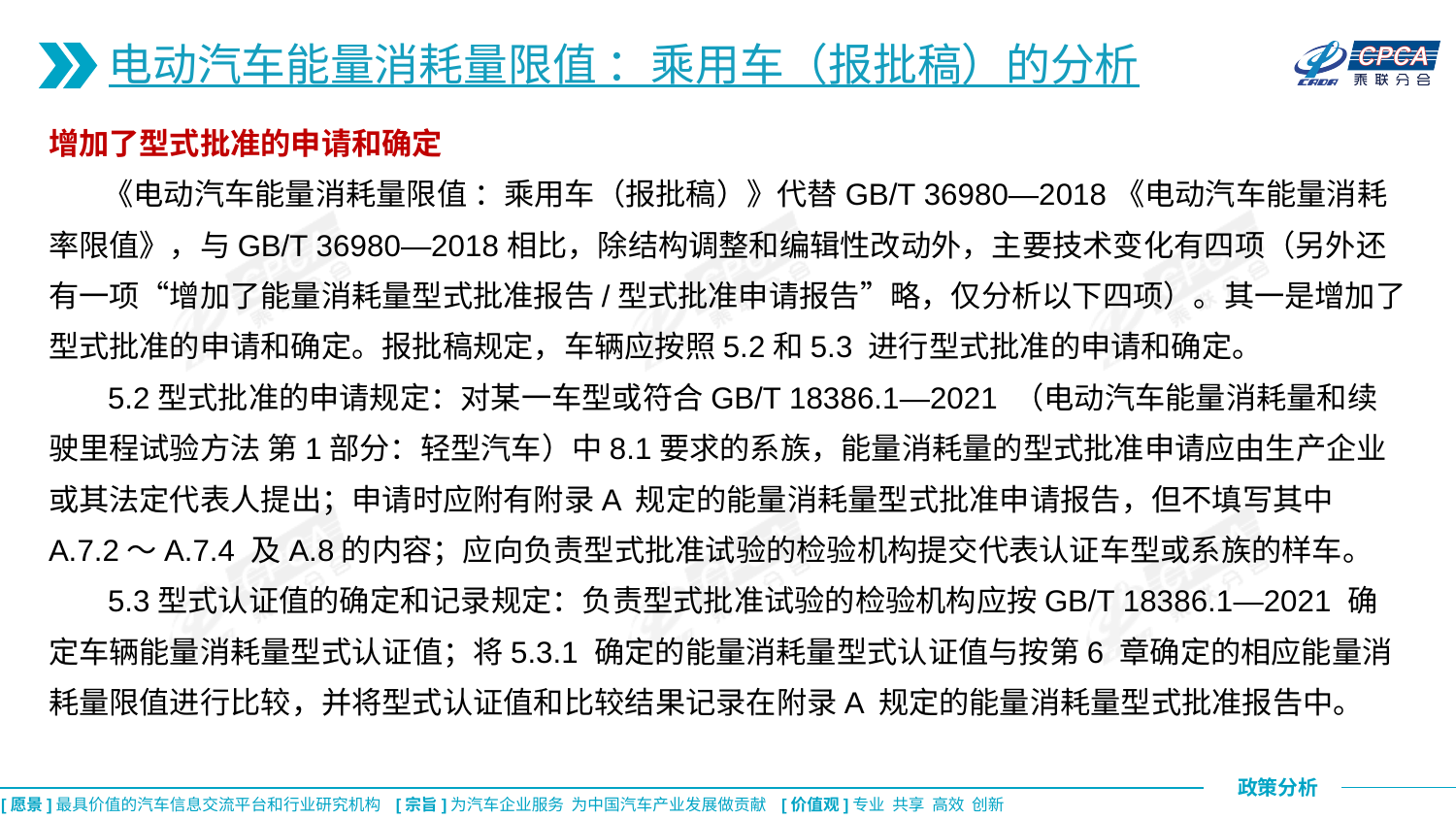

电动汽车能量消耗量限值 ：乘用车（报批稿）的分析
增加了型式批准的申请和确定
       《电动汽车能量消耗量限值 ：乘用车（报批稿）》代替GB/T 36980—2018《电动汽车能量消耗率限值》，与GB/T 36980—2018相比，除结构调整和编辑性改动外，主要技术变化有四项（另外还有一项“增加了能量消耗量型式批准报告/型式批准申请报告”略，仅分析以下四项）。其一是增加了型式批准的申请和确定。报批稿规定，车辆应按照5.2和5.3 进行型式批准的申请和确定。
       5.2型式批准的申请规定：对某一车型或符合GB/T 18386.1—2021 （电动汽车能量消耗量和续驶里程试验方法 第1部分：轻型汽车）中8.1要求的系族，能量消耗量的型式批准申请应由生产企业或其法定代表人提出；申请时应附有附录A 规定的能量消耗量型式批准申请报告，但不填写其中A.7.2～A.7.4 及A.8的内容；应向负责型式批准试验的检验机构提交代表认证车型或系族的样车。
       5.3型式认证值的确定和记录规定：负责型式批准试验的检验机构应按GB/T 18386.1—2021 确定车辆能量消耗量型式认证值；将5.3.1 确定的能量消耗量型式认证值与按第6 章确定的相应能量消耗量限值进行比较，并将型式认证值和比较结果记录在附录A 规定的能量消耗量型式批准报告中。